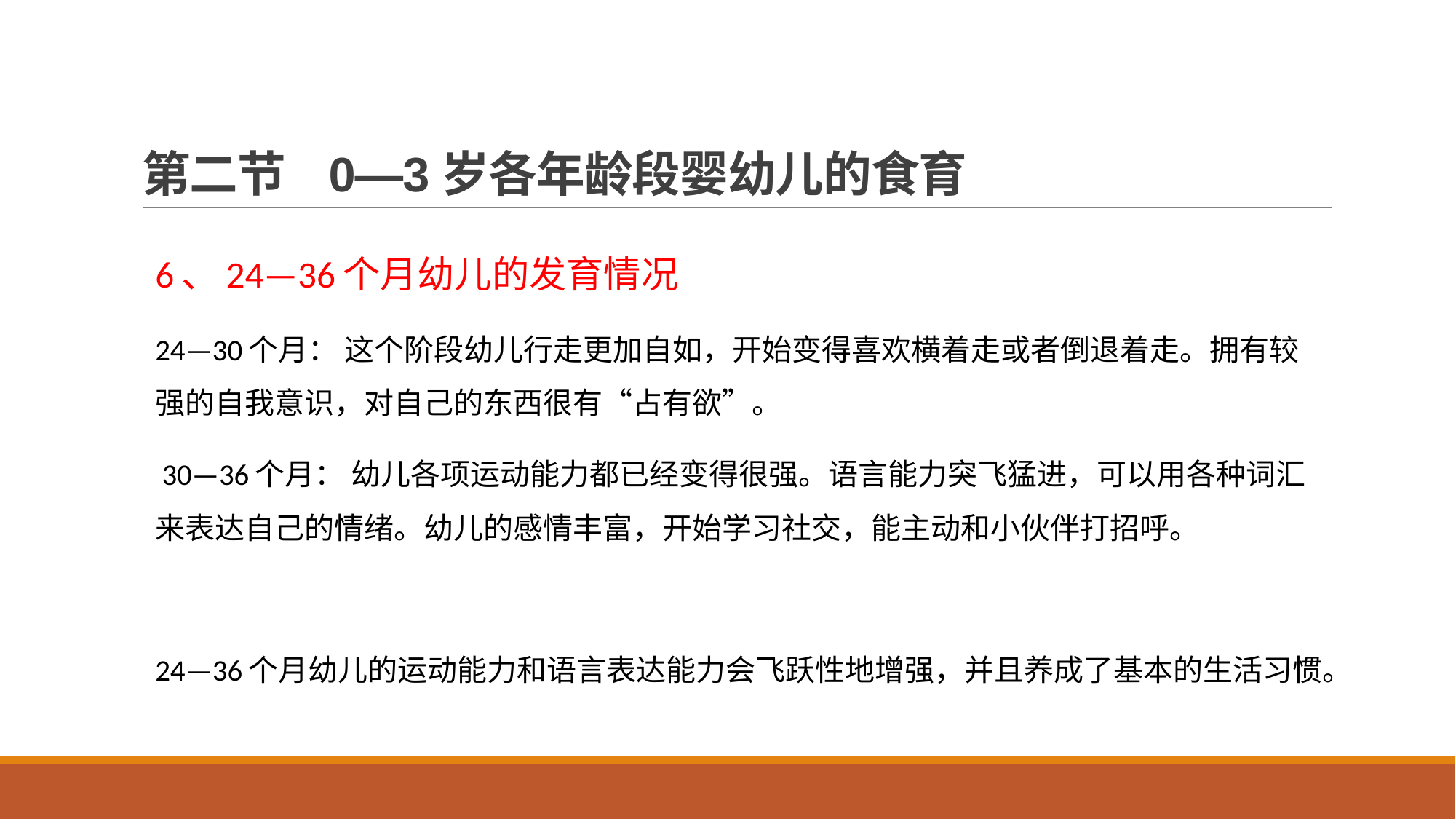

# 第二节   0—3岁各年龄段婴幼儿的食育
6、24—36个月幼儿的发育情况
24—30个月： 这个阶段幼儿行走更加自如，开始变得喜欢横着走或者倒退着走。拥有较强的自我意识，对自己的东西很有“占有欲”。
 30—36个月： 幼儿各项运动能力都已经变得很强。语言能力突飞猛进，可以用各种词汇来表达自己的情绪。幼儿的感情丰富，开始学习社交，能主动和小伙伴打招呼。

24—36个月幼儿的运动能力和语言表达能力会飞跃性地增强，并且养成了基本的生活习惯。